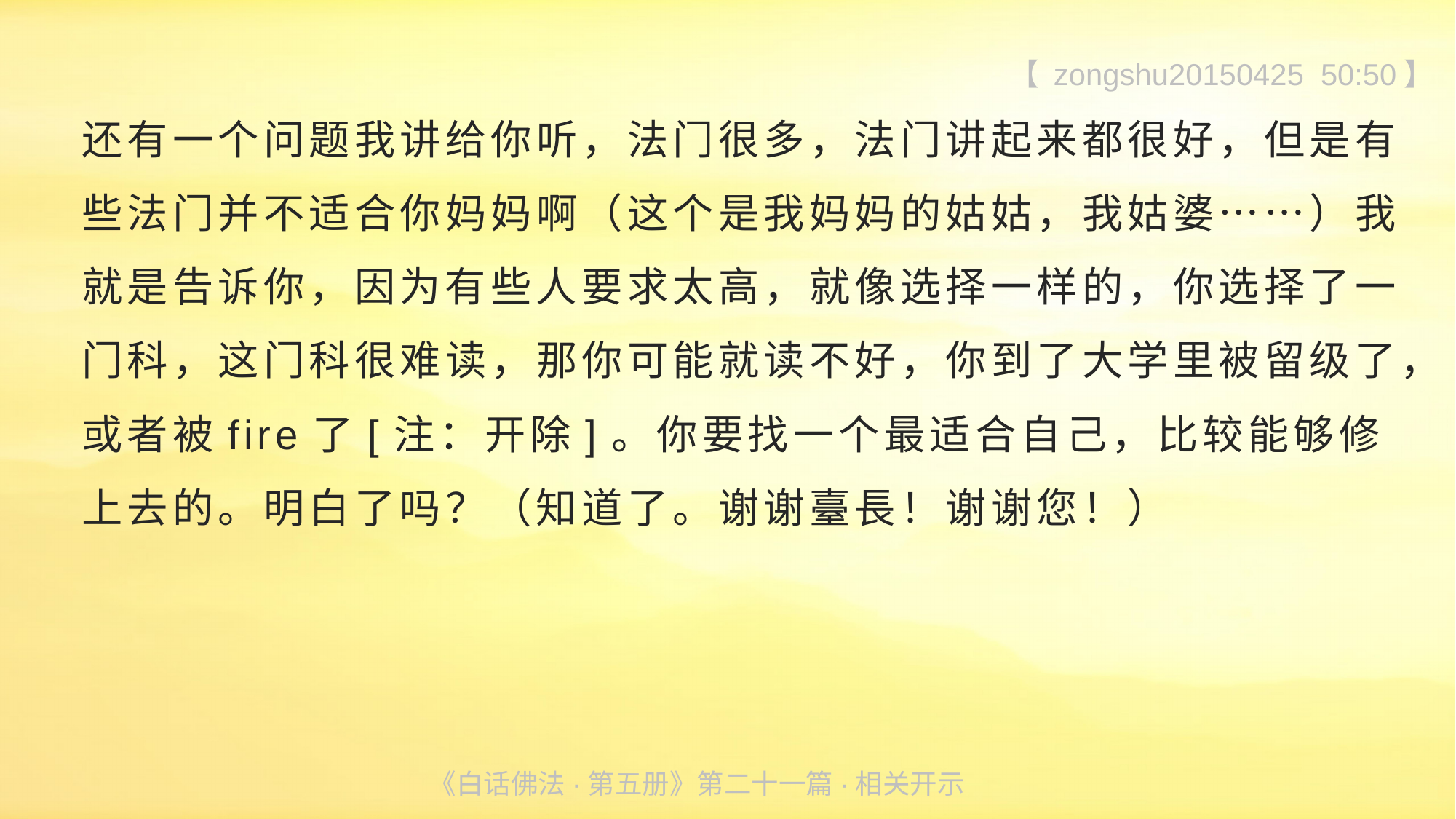

【 zongshu20150425  50:50】
还有一个问题我讲给你听，法门很多，法门讲起来都很好，但是有些法门并不适合你妈妈啊（这个是我妈妈的姑姑，我姑婆……）我就是告诉你，因为有些人要求太高，就像选择一样的，你选择了一门科，这门科很难读，那你可能就读不好，你到了大学里被留级了，或者被fire了[注：开除]。你要找一个最适合自己，比较能够修上去的。明白了吗？（知道了。谢谢臺長！谢谢您！）

《白话佛法·第五册》第二十一篇·相关开示